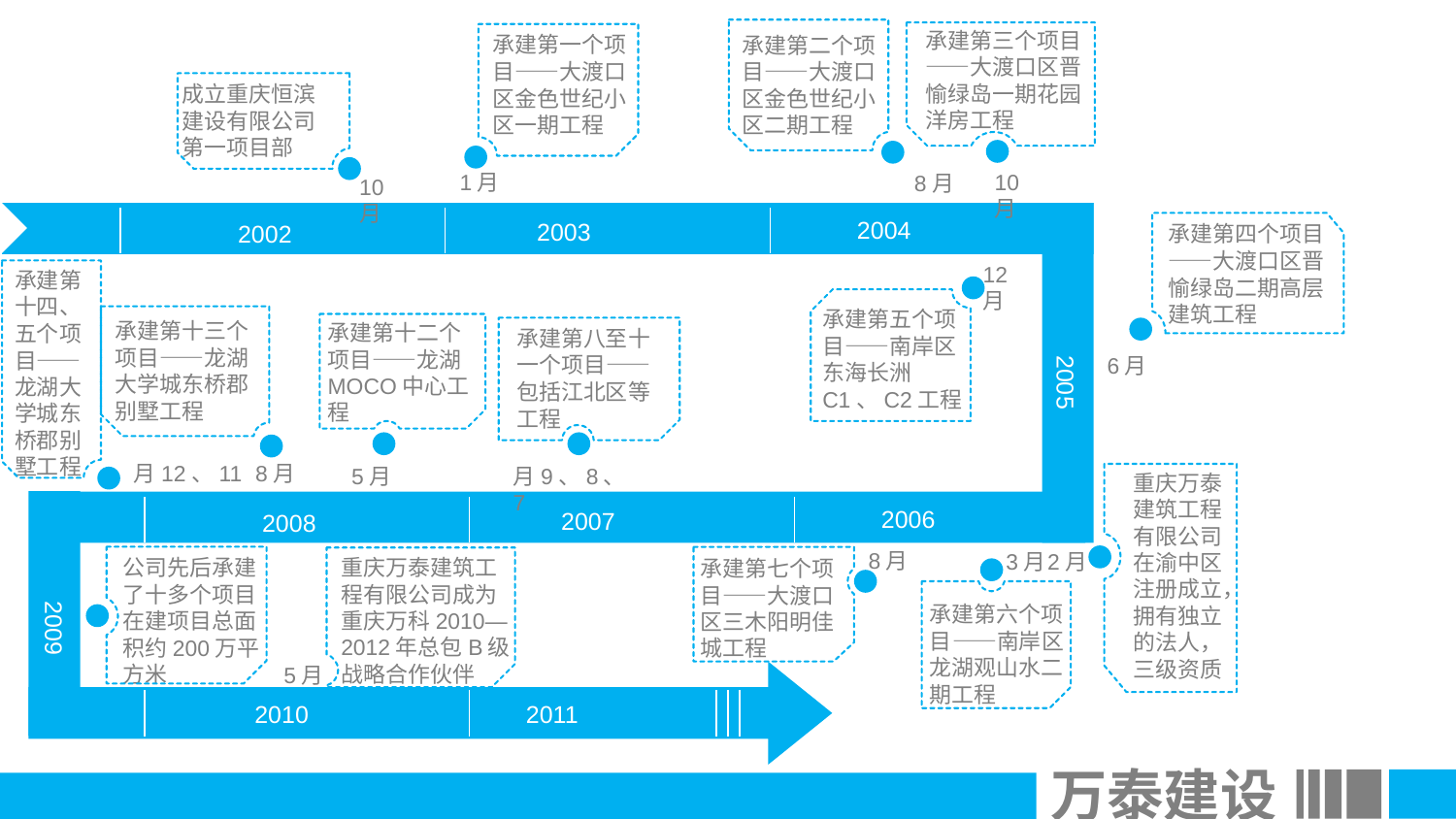

承建第三个项目——大渡口区晋愉绿岛一期花园洋房工程

承建第一个项目——大渡口区金色世纪小区一期工程
承建第二个项目——大渡口区金色世纪小区二期工程
成立重庆恒滨建设有限公司第一项目部

1月
10月
8月
10月

2004
2003
2002

承建第四个项目——大渡口区晋愉绿岛二期高层建筑工程
12月
承建第十四、五个项目——龙湖大学城东桥郡别墅工程

承建第五个项目——南岸区东海长洲C1、C2工程

承建第十三个项目——龙湖大学城东桥郡别墅工程
承建第十二个项目——龙湖MOCO中心工程

承建第八至十一个项目——包括江北区等工程

6月
2005

月12、11
8月
5月
月9、8、7
重庆万泰建筑工程有限公司在渝中区注册成立，拥有独立的法人，三级资质
1

2006
2007
2008
8月
3月
2月

重庆万泰建筑工程有限公司成为重庆万科2010—2012年总包B级战略合作伙伴

公司先后承建了十多个项目在建项目总面积约200万平方米

承建第七个项目——大渡口区三木阳明佳城工程

承建第六个项目——南岸区龙湖观山水二期工程

2009
5月

2010
2011
万泰建设